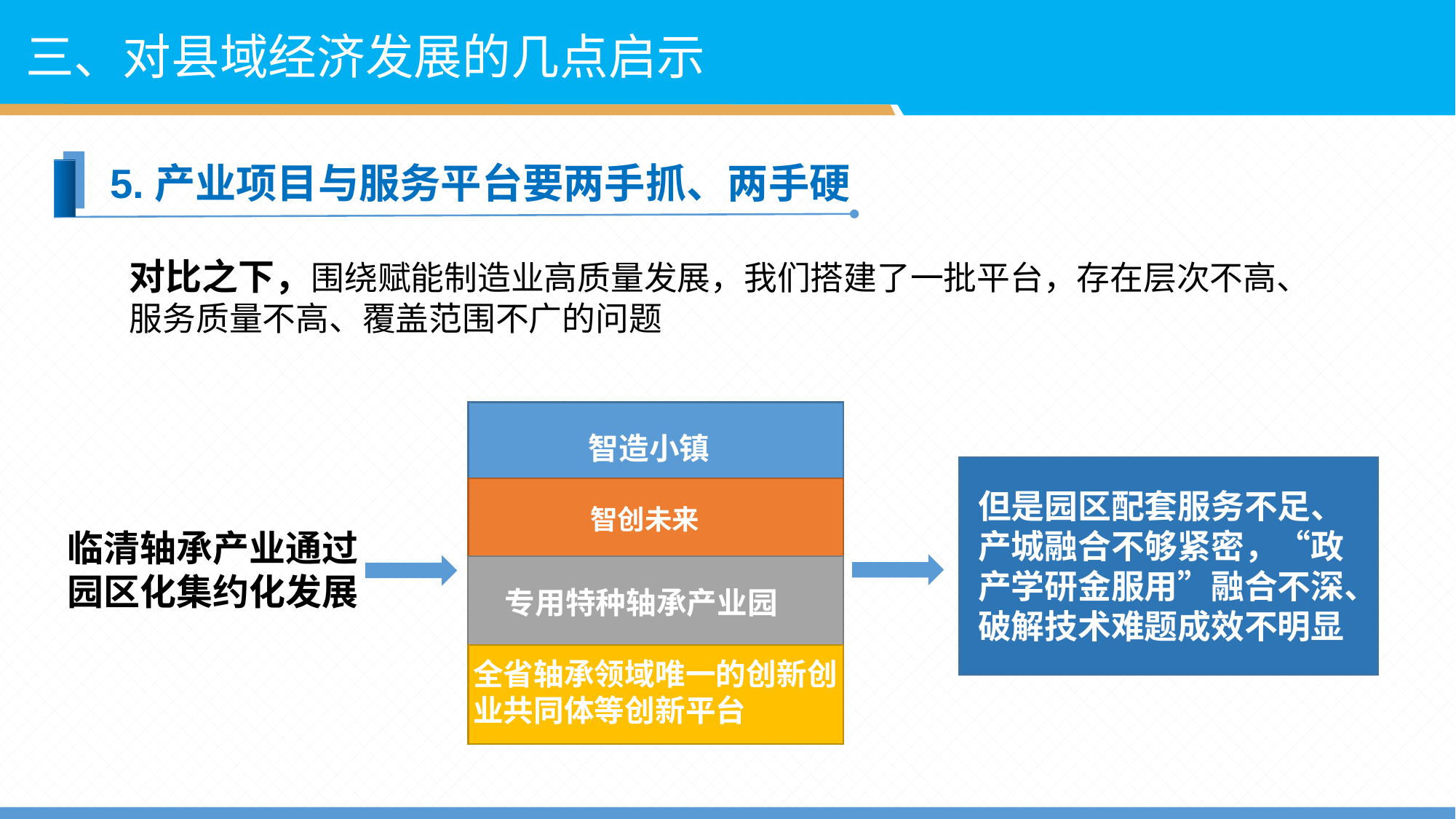

三、对县域经济发展的几点启示

5.产业项目与服务平台要两手抓、两手硬

对比之下，围绕赋能制造业高质量发展，我们搭建了一批平台，存在层次不高、服务质量不高、覆盖范围不广的问题

智造小镇

但是园区配套服务不足、产城融合不够紧密，“政产学研金服用”融合不深、破解技术难题成效不明显
智创未来
临清轴承产业通过园区化集约化发展
智造小镇、

专用特种轴承产业园

全省轴承领域唯一的创新创业共同体等创新平台